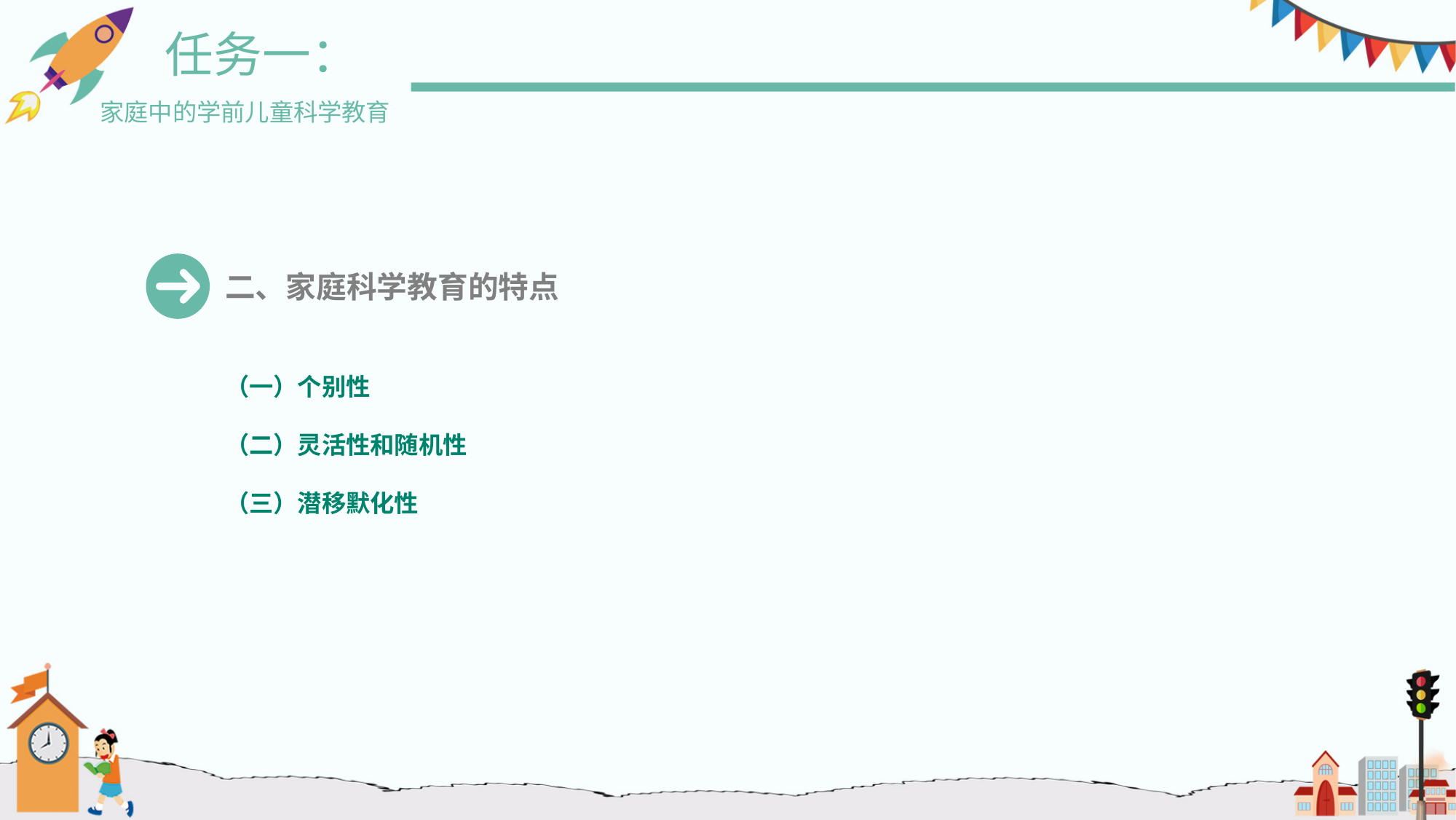

任务一：

家庭中的学前儿童科学教育

二、家庭科学教育的特点
（一）个别性
（二）灵活性和随机性
（三）潜移默化性